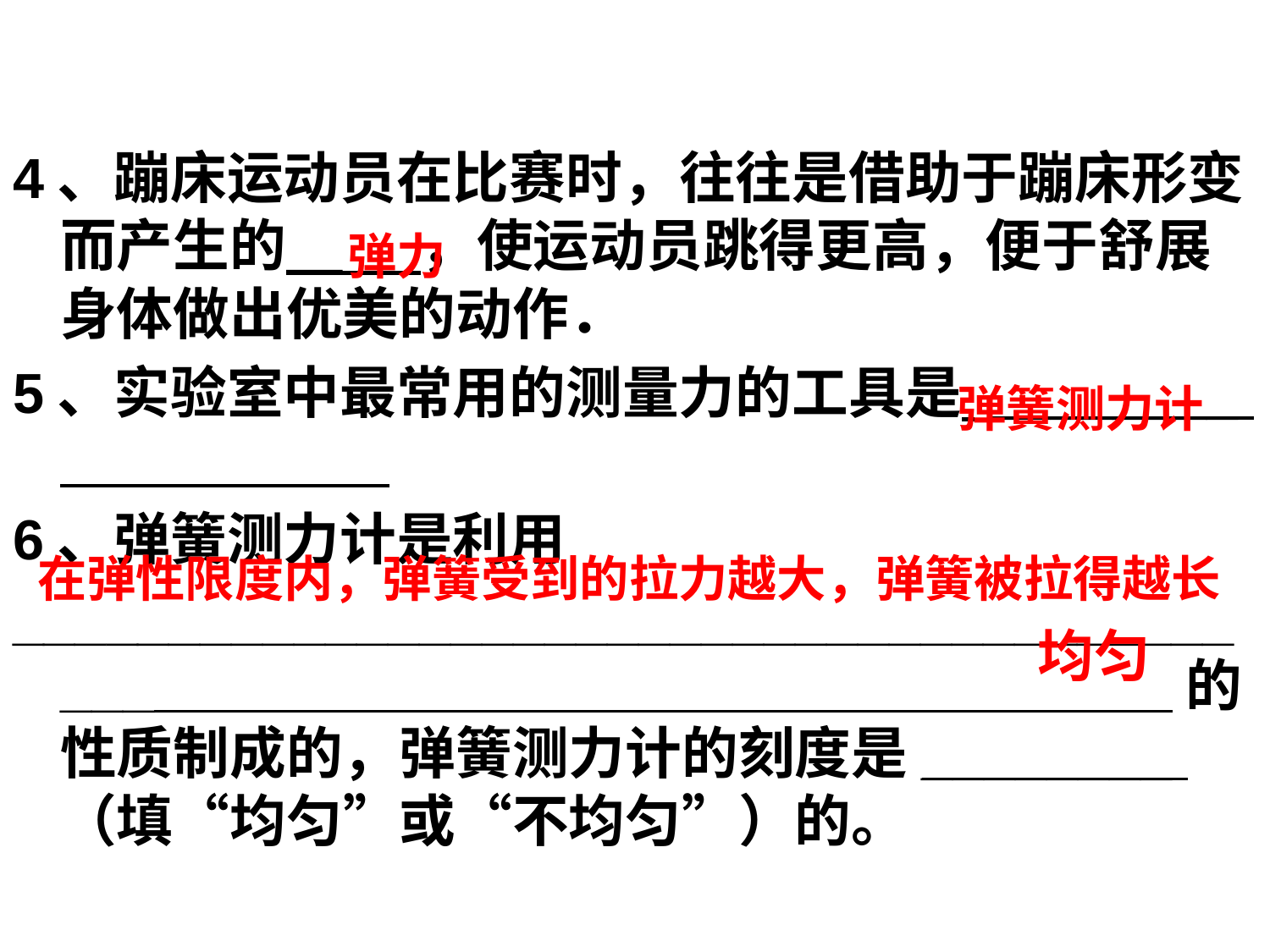

4、蹦床运动员在比赛时，往往是借助于蹦床形变而产生的＿      ，使运动员跳得更高，便于舒展身体做出优美的动作．
5、实验室中最常用的测量力的工具是 ________
6、弹簧测力计是利用
__________________________________________                                                                 的性质制成的，弹簧测力计的刻度是________  （填“均匀”或“不均匀”）的。
弹力
弹簧测力计
在弹性限度内，弹簧受到的拉力越大，弹簧被拉得越长
均匀